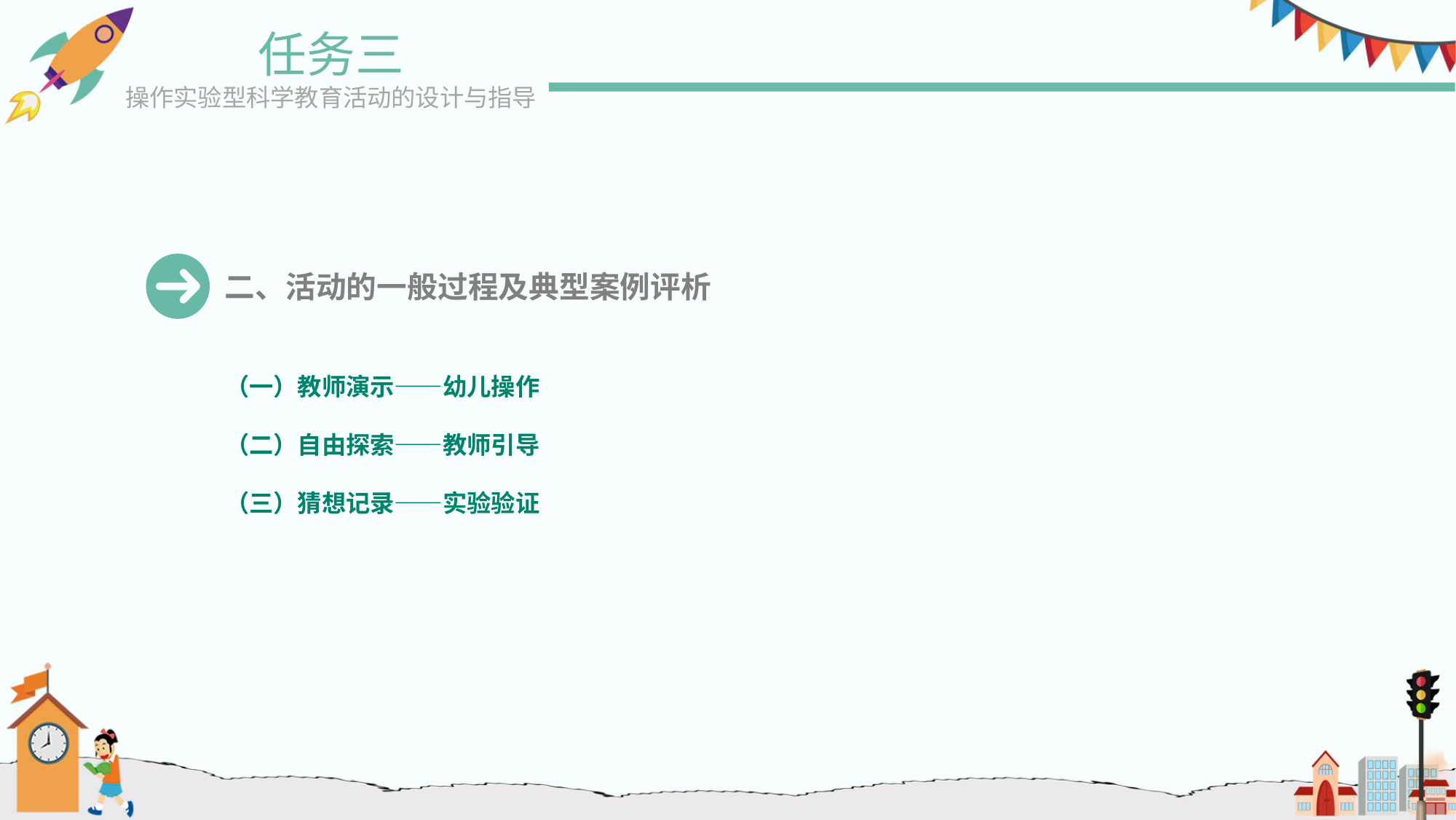

任务三
操作实验型科学教育活动的设计与指导

二、活动的一般过程及典型案例评析
（一）教师演示——幼儿操作
（二）自由探索——教师引导
（三）猜想记录——实验验证